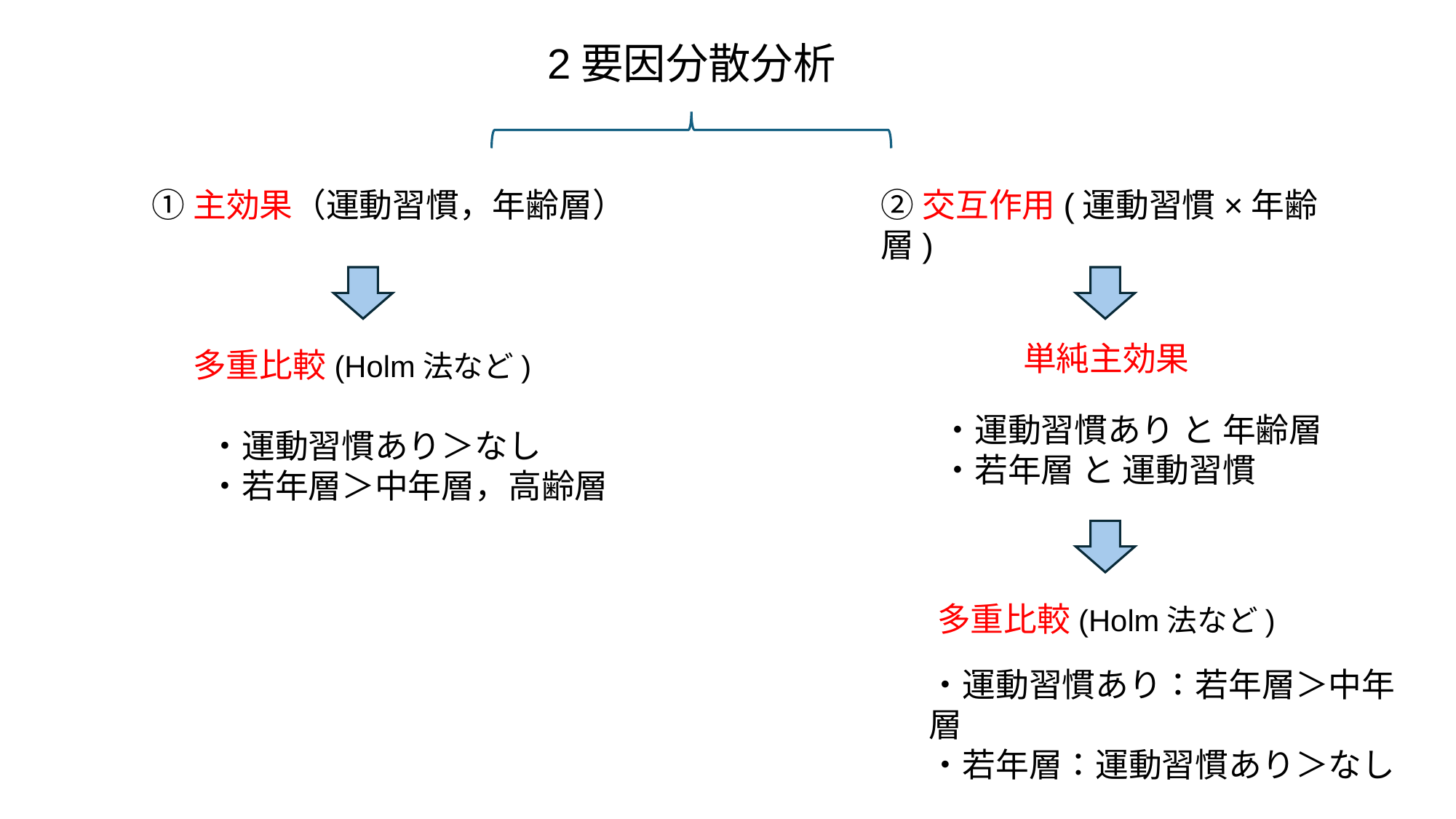

2要因分散分析
②交互作用(運動習慣×年齢層)
①主効果（運動習慣，年齢層）

単純主効果
多重比較(Holm法など)
・運動習慣あり と 年齢層
・若年層 と 運動習慣
・運動習慣あり＞なし
・若年層＞中年層，高齢層

多重比較(Holm法など)
・運動習慣あり：若年層＞中年層
・若年層：運動習慣あり＞なし